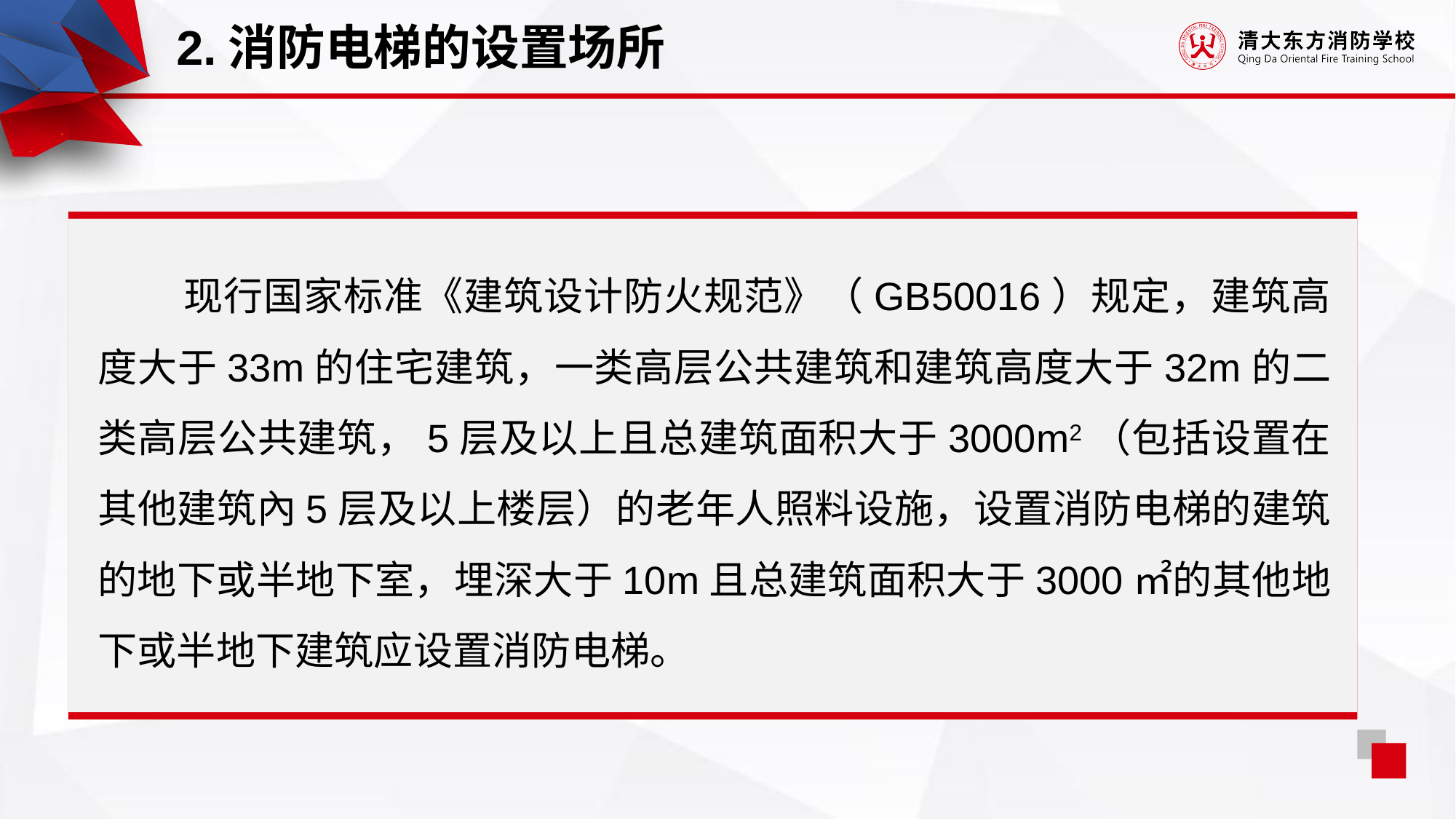

2.消防电梯的设置场所

现行国家标准《建筑设计防火规范》（GB50016）规定，建筑高度大于33m的住宅建筑，一类高层公共建筑和建筑高度大于32m的二类高层公共建筑，5层及以上且总建筑面积大于3000m2（包括设置在其他建筑內5层及以上楼层）的老年人照料设施，设置消防电梯的建筑的地下或半地下室，埋深大于10m且总建筑面积大于3000㎡的其他地下或半地下建筑应设置消防电梯。